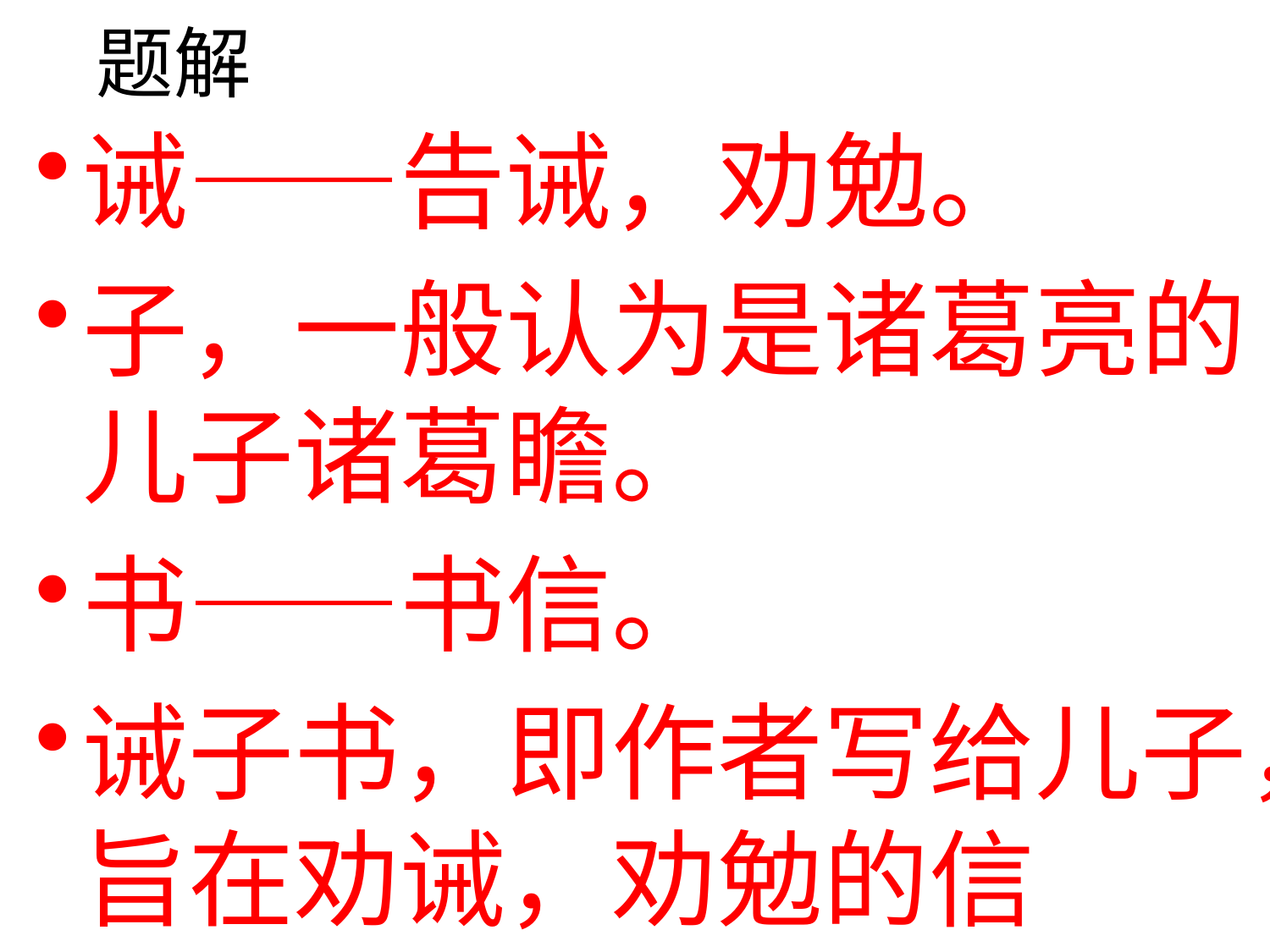

# 题解
诫——告诫，劝勉。
子，一般认为是诸葛亮的儿子诸葛瞻。
书——书信。
诫子书，即作者写给儿子，旨在劝诫，劝勉的信